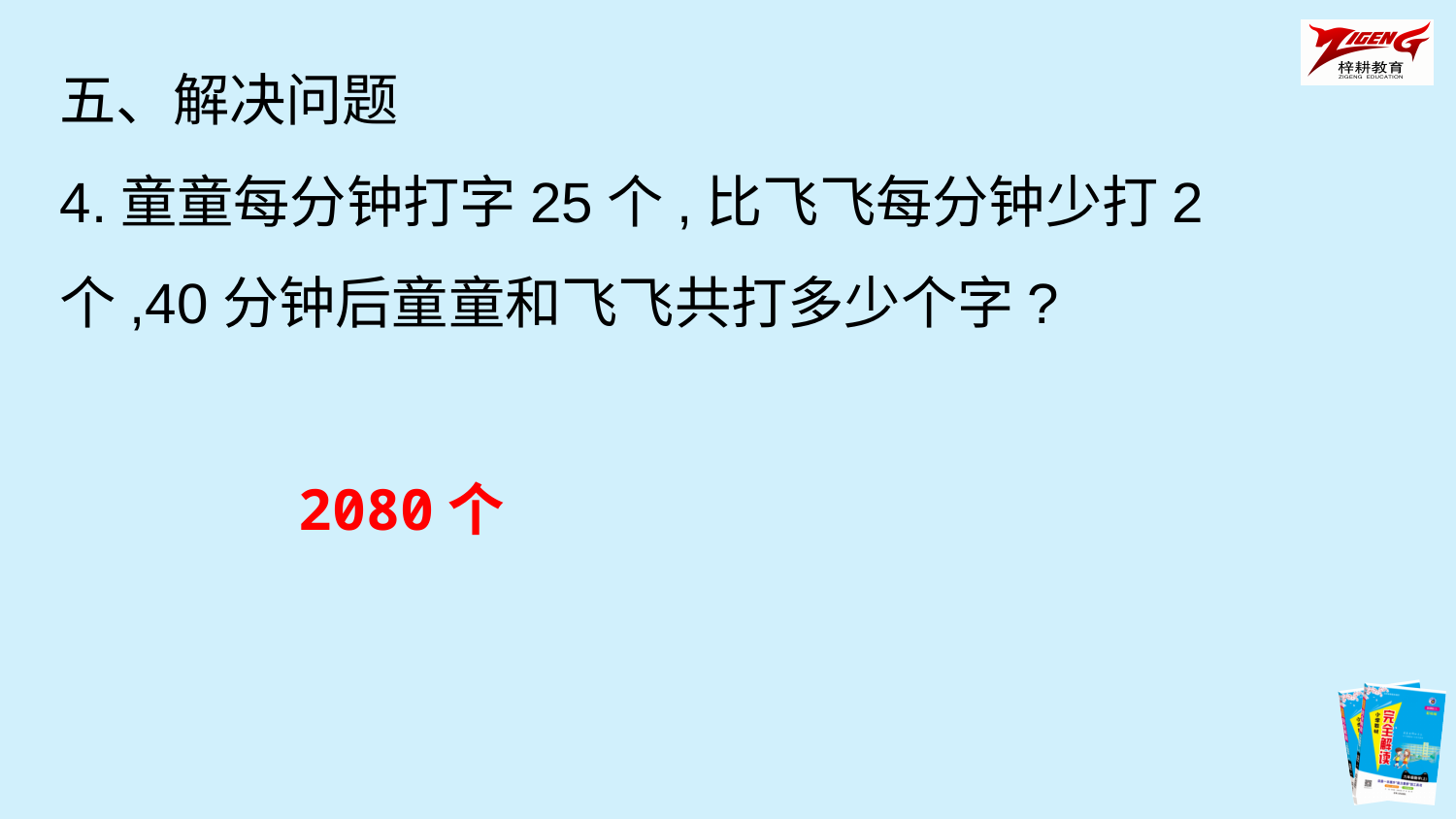

五、解决问题
4.童童每分钟打字25个,比飞飞每分钟少打2个,40分钟后童童和飞飞共打多少个字?
2080个